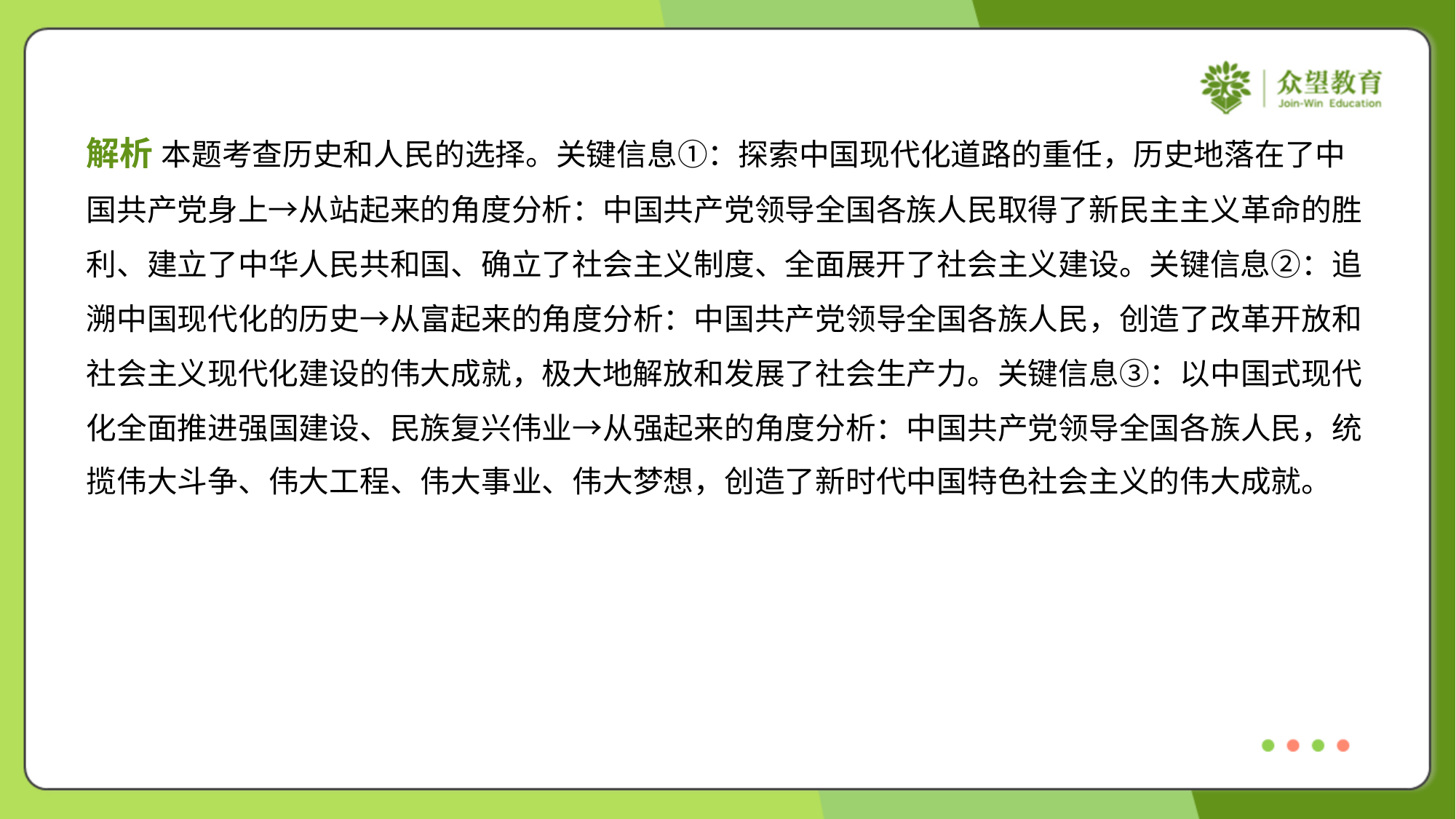

解析 本题考查历史和人民的选择。关键信息①：探索中国现代化道路的重任，历史地落在了中
国共产党身上→从站起来的角度分析：中国共产党领导全国各族人民取得了新民主主义革命的胜
利、建立了中华人民共和国、确立了社会主义制度、全面展开了社会主义建设。关键信息②：追
溯中国现代化的历史→从富起来的角度分析：中国共产党领导全国各族人民，创造了改革开放和
社会主义现代化建设的伟大成就，极大地解放和发展了社会生产力。关键信息③：以中国式现代
化全面推进强国建设、民族复兴伟业→从强起来的角度分析：中国共产党领导全国各族人民，统
揽伟大斗争、伟大工程、伟大事业、伟大梦想，创造了新时代中国特色社会主义的伟大成就。